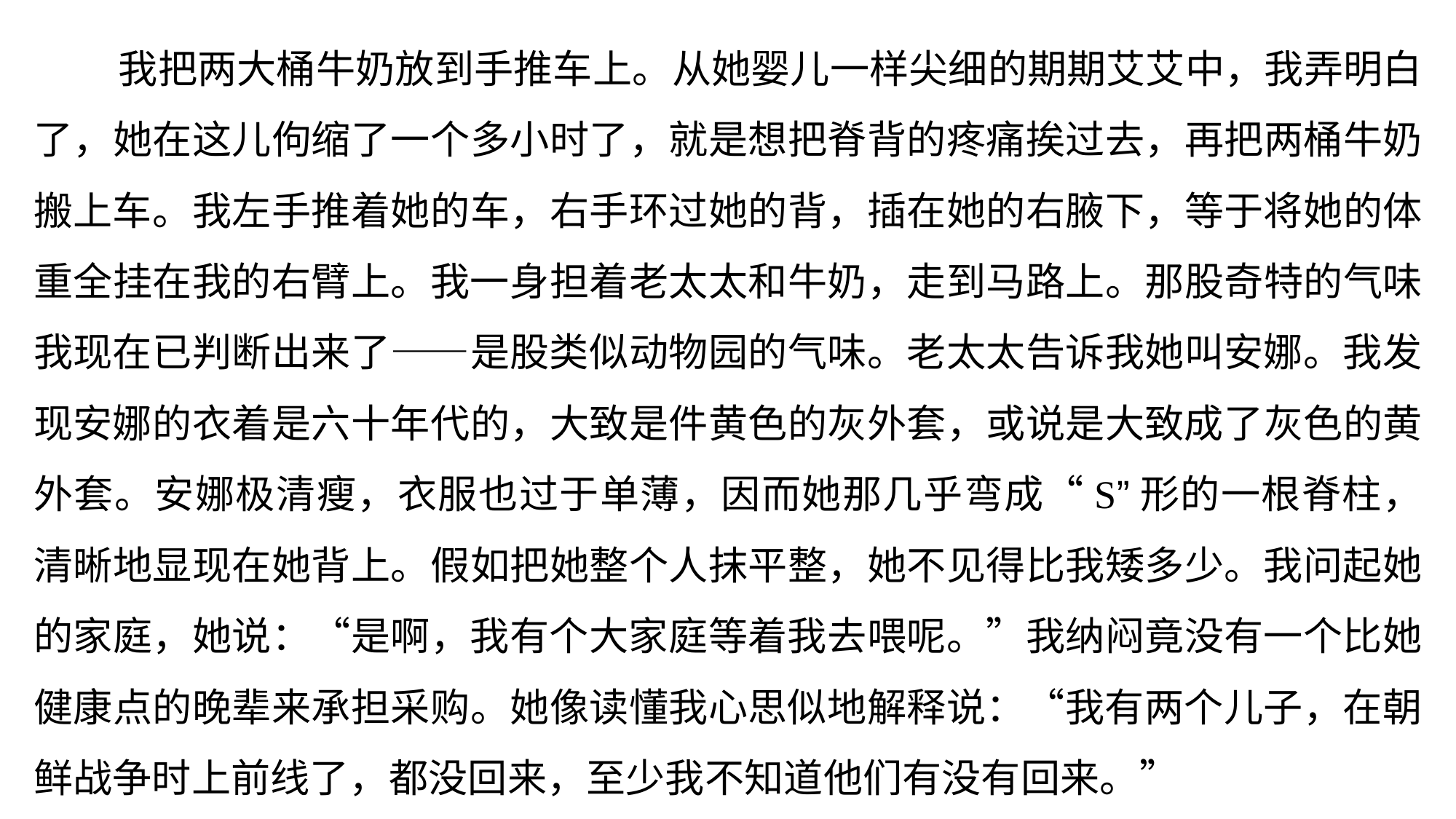

我把两大桶牛奶放到手推车上。从她婴儿一样尖细的期期艾艾中，我弄明白了，她在这儿佝缩了一个多小时了，就是想把脊背的疼痛挨过去，再把两桶牛奶搬上车。我左手推着她的车，右手环过她的背，插在她的右腋下，等于将她的体重全挂在我的右臂上。我一身担着老太太和牛奶，走到马路上。那股奇特的气味我现在已判断出来了——是股类似动物园的气味。老太太告诉我她叫安娜。我发现安娜的衣着是六十年代的，大致是件黄色的灰外套，或说是大致成了灰色的黄外套。安娜极清瘦，衣服也过于单薄，因而她那几乎弯成“S”形的一根脊柱，清晰地显现在她背上。假如把她整个人抹平整，她不见得比我矮多少。我问起她的家庭，她说：“是啊，我有个大家庭等着我去喂呢。”我纳闷竟没有一个比她健康点的晚辈来承担采购。她像读懂我心思似地解释说：“我有两个儿子，在朝鲜战争时上前线了，都没回来，至少我不知道他们有没有回来。”